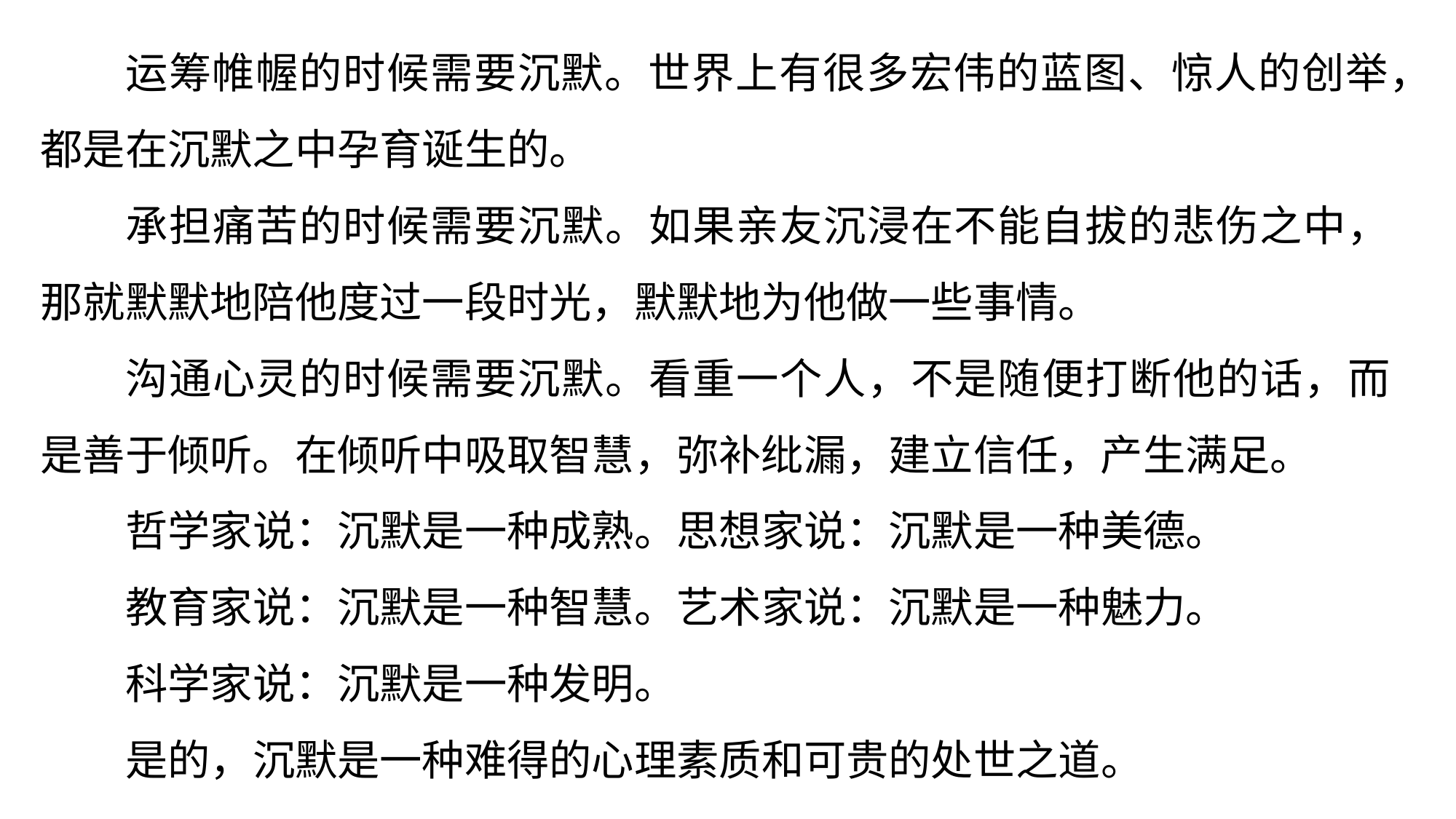

运筹帷幄的时候需要沉默。世界上有很多宏伟的蓝图、惊人的创举，都是在沉默之中孕育诞生的。
承担痛苦的时候需要沉默。如果亲友沉浸在不能自拔的悲伤之中，那就默默地陪他度过一段时光，默默地为他做一些事情。
沟通心灵的时候需要沉默。看重一个人，不是随便打断他的话，而是善于倾听。在倾听中吸取智慧，弥补纰漏，建立信任，产生满足。
哲学家说：沉默是一种成熟。思想家说：沉默是一种美德。
教育家说：沉默是一种智慧。艺术家说：沉默是一种魅力。
科学家说：沉默是一种发明。
是的，沉默是一种难得的心理素质和可贵的处世之道。